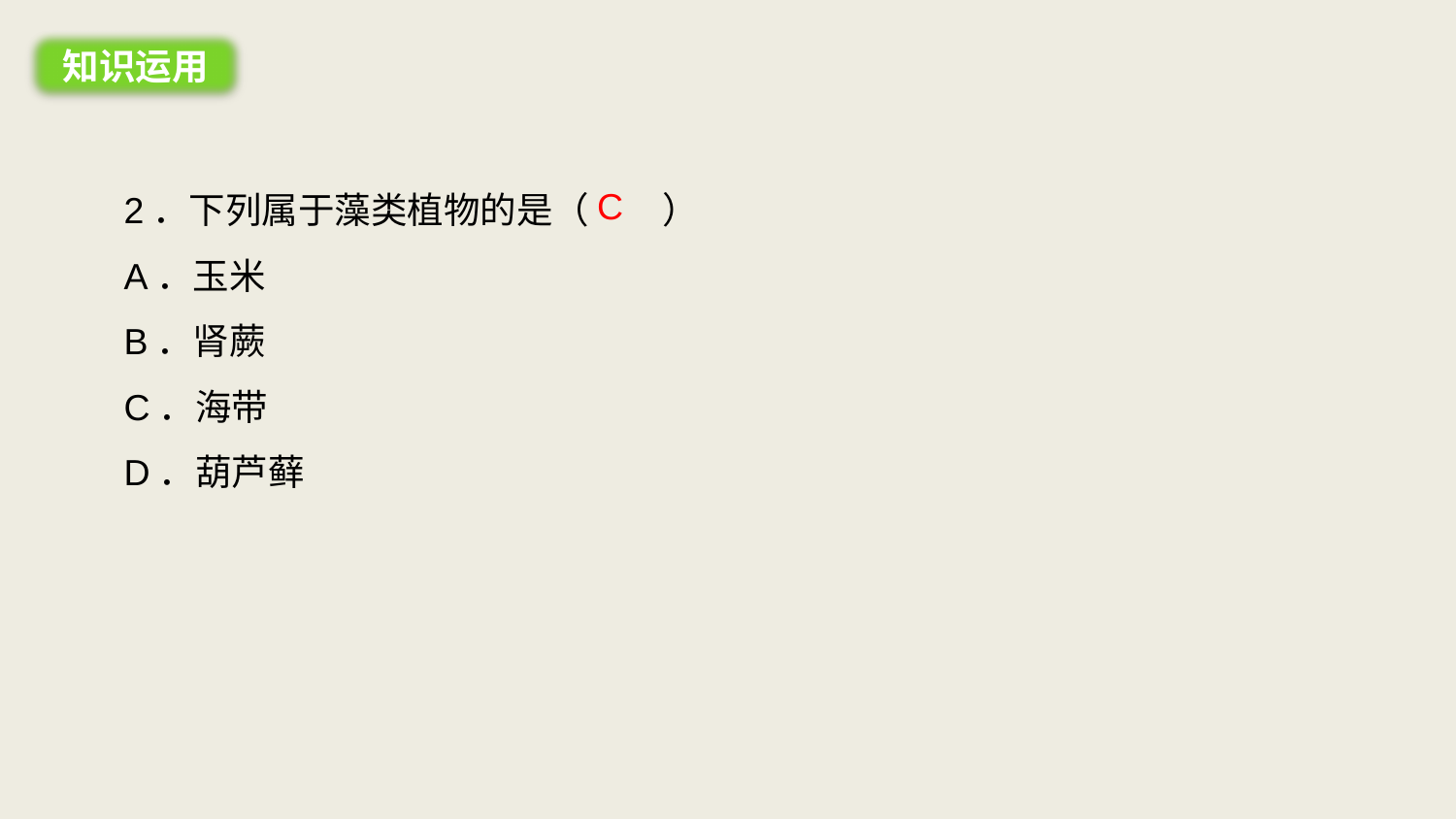

知识运用
2．下列属于藻类植物的是（　　）
A．玉米
B．肾蕨
C．海带
D．葫芦藓
C